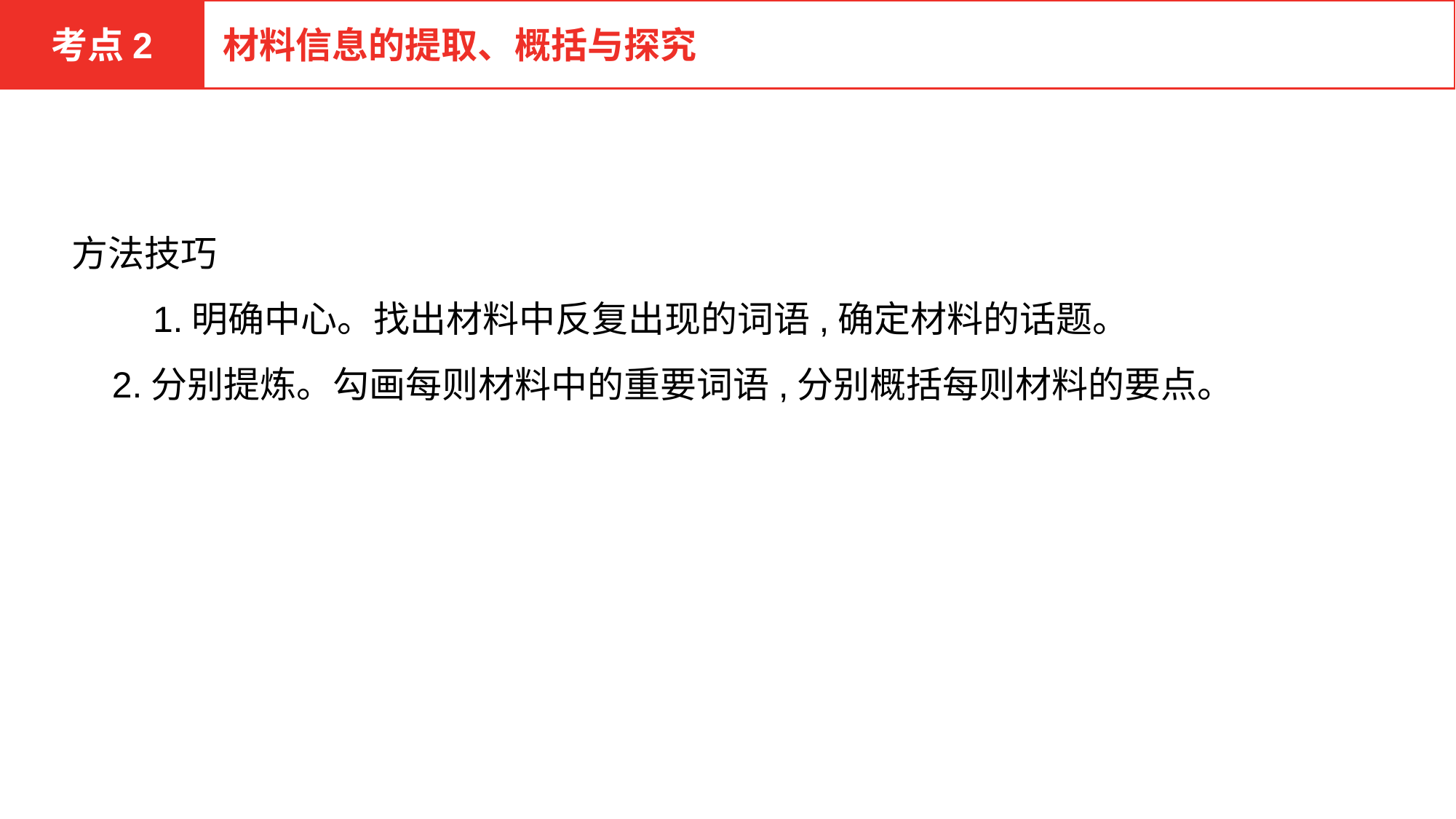

考点2
材料信息的提取、概括与探究
方法技巧
　　1.明确中心。找出材料中反复出现的词语,确定材料的话题。
    2.分别提炼。勾画每则材料中的重要词语,分别概括每则材料的要点。